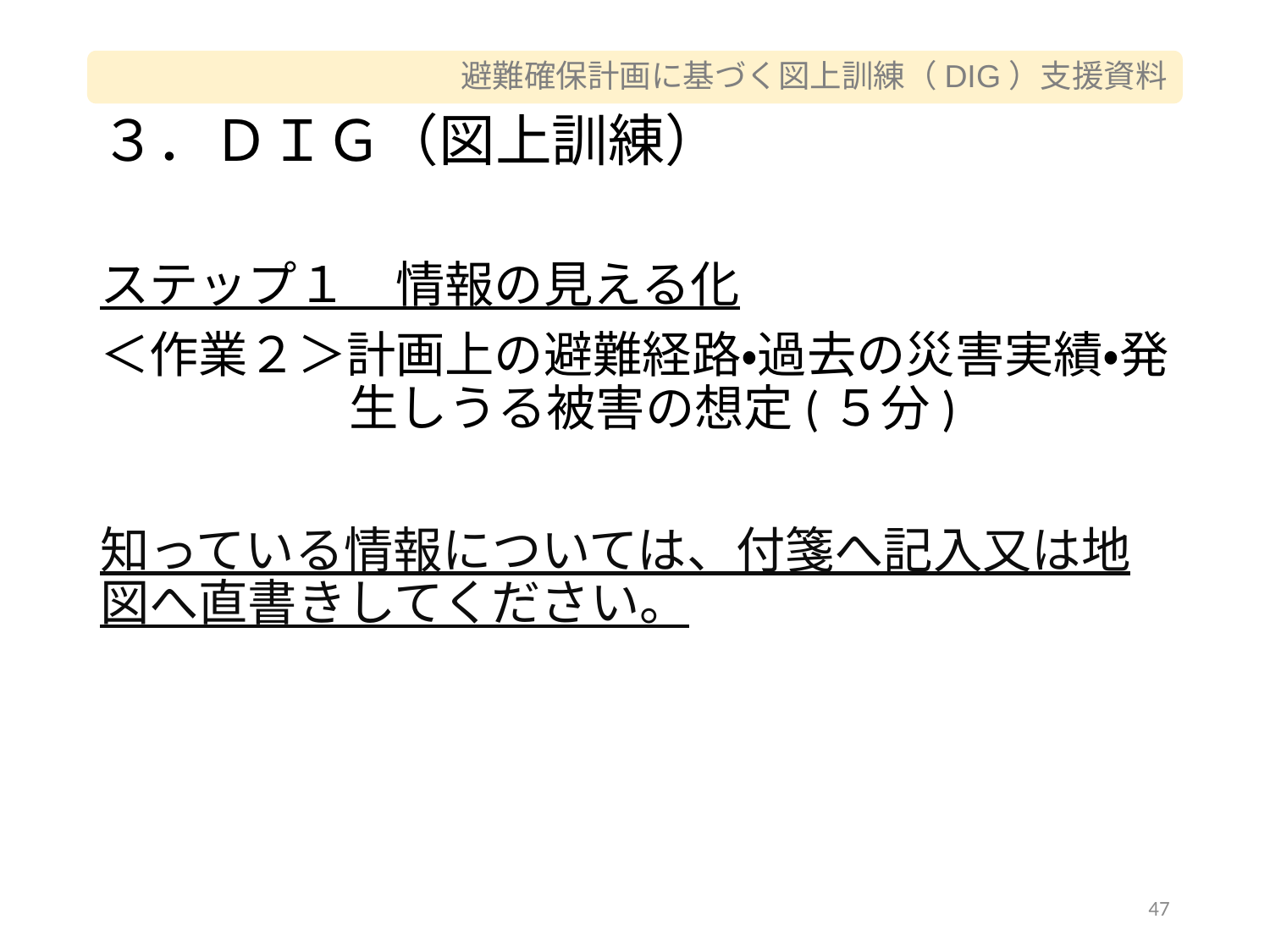

# ３．ＤＩＧ（図上訓練）
ステップ１　情報の見える化
＜作業２＞計画上の避難経路・過去の災害実績・発生しうる被害の想定(５分)

知っている情報については、付箋へ記入又は地図へ直書きしてください。

47